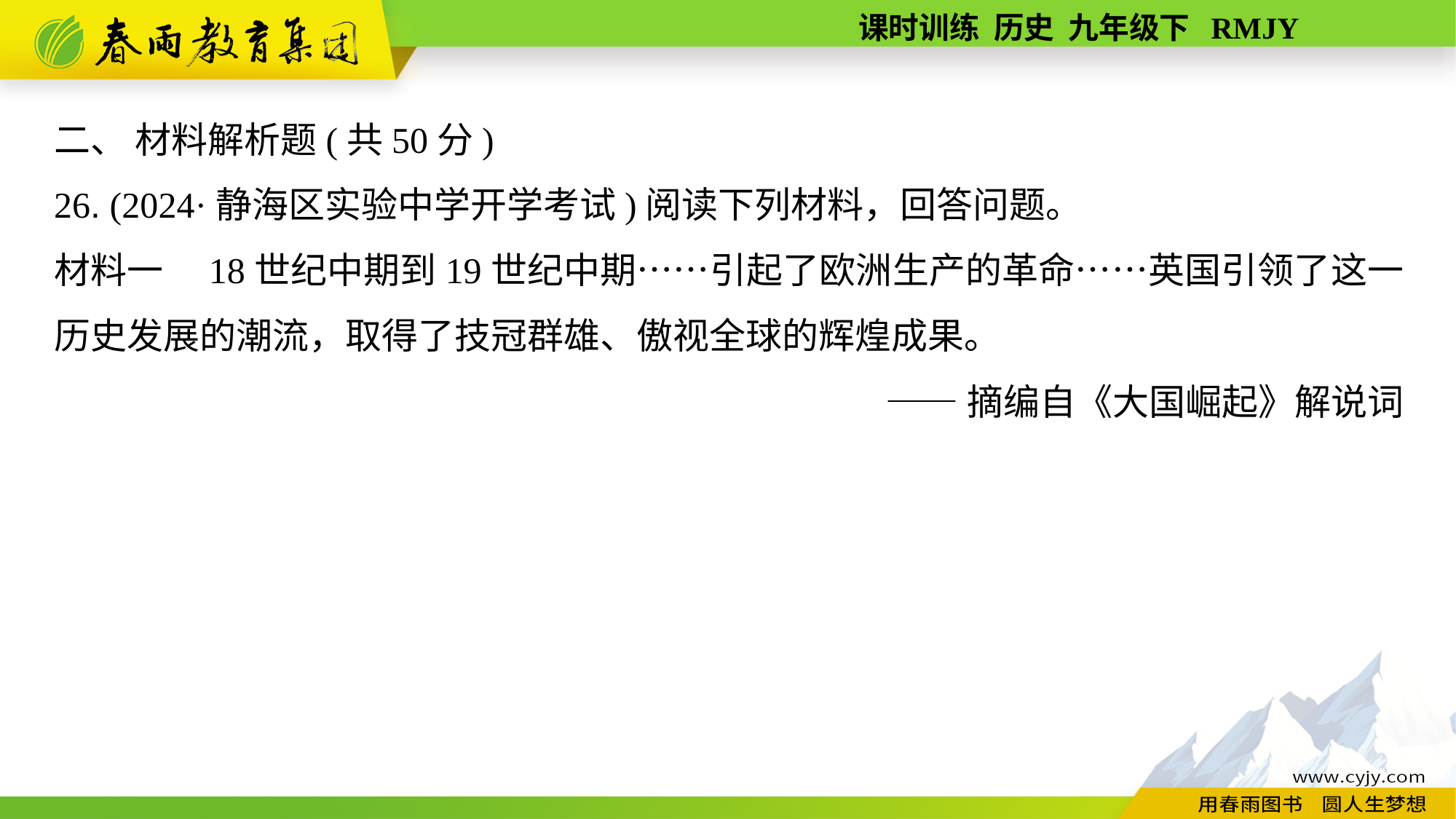

二、 材料解析题(共50分)
26. (2024·静海区实验中学开学考试)阅读下列材料，回答问题。
材料一　18世纪中期到19世纪中期……引起了欧洲生产的革命……英国引领了这一历史发展的潮流，取得了技冠群雄、傲视全球的辉煌成果。
——摘编自《大国崛起》解说词